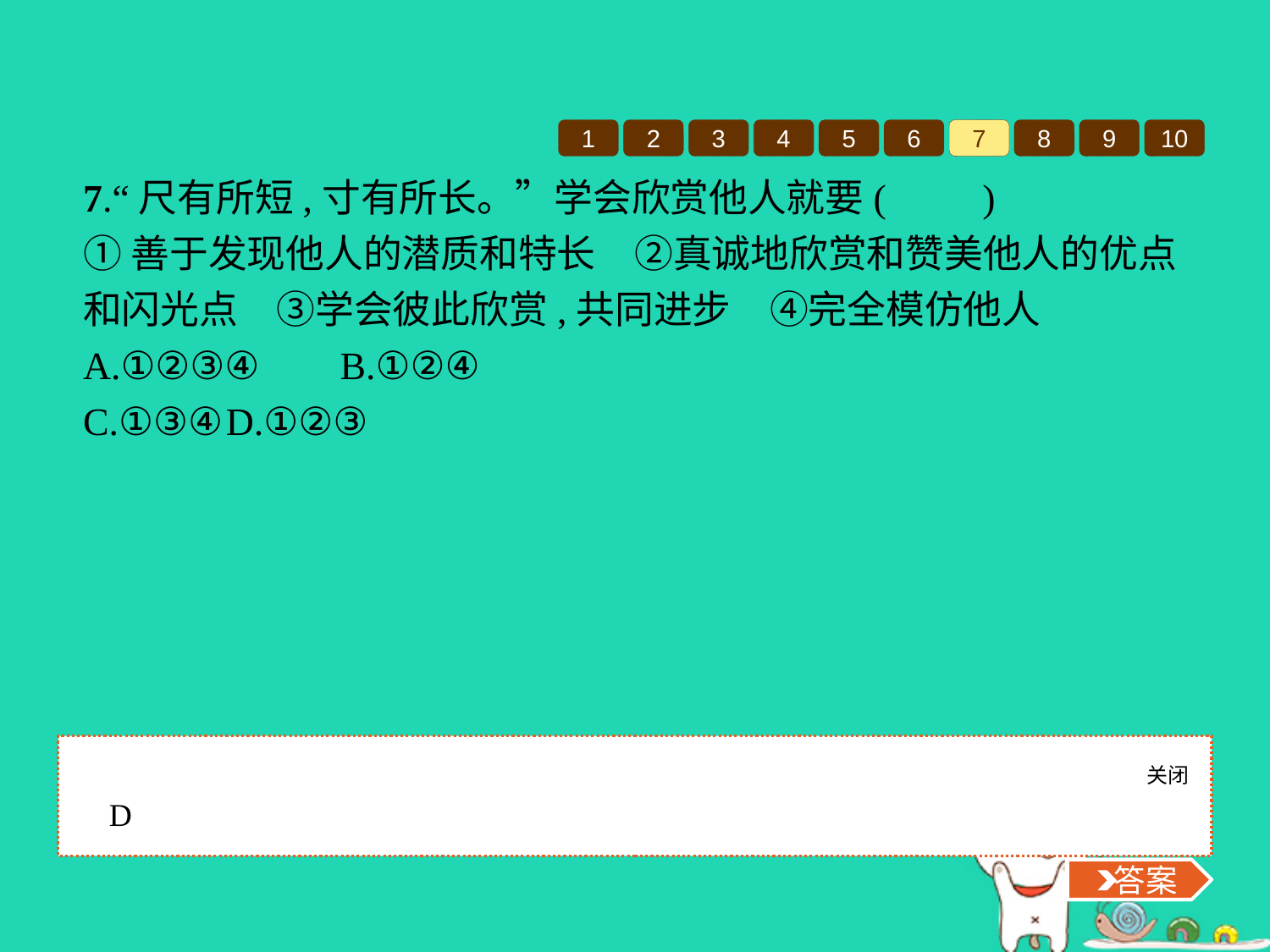

1
2
3
4
5
6
7
8
9
10
7.“尺有所短,寸有所长。”学会欣赏他人就要(　　)
①善于发现他人的潜质和特长　②真诚地欣赏和赞美他人的优点和闪光点　③学会彼此欣赏,共同进步　④完全模仿他人
A.①②③④	B.①②④
C.①③④	D.①②③

关闭
  答案

D
  答案